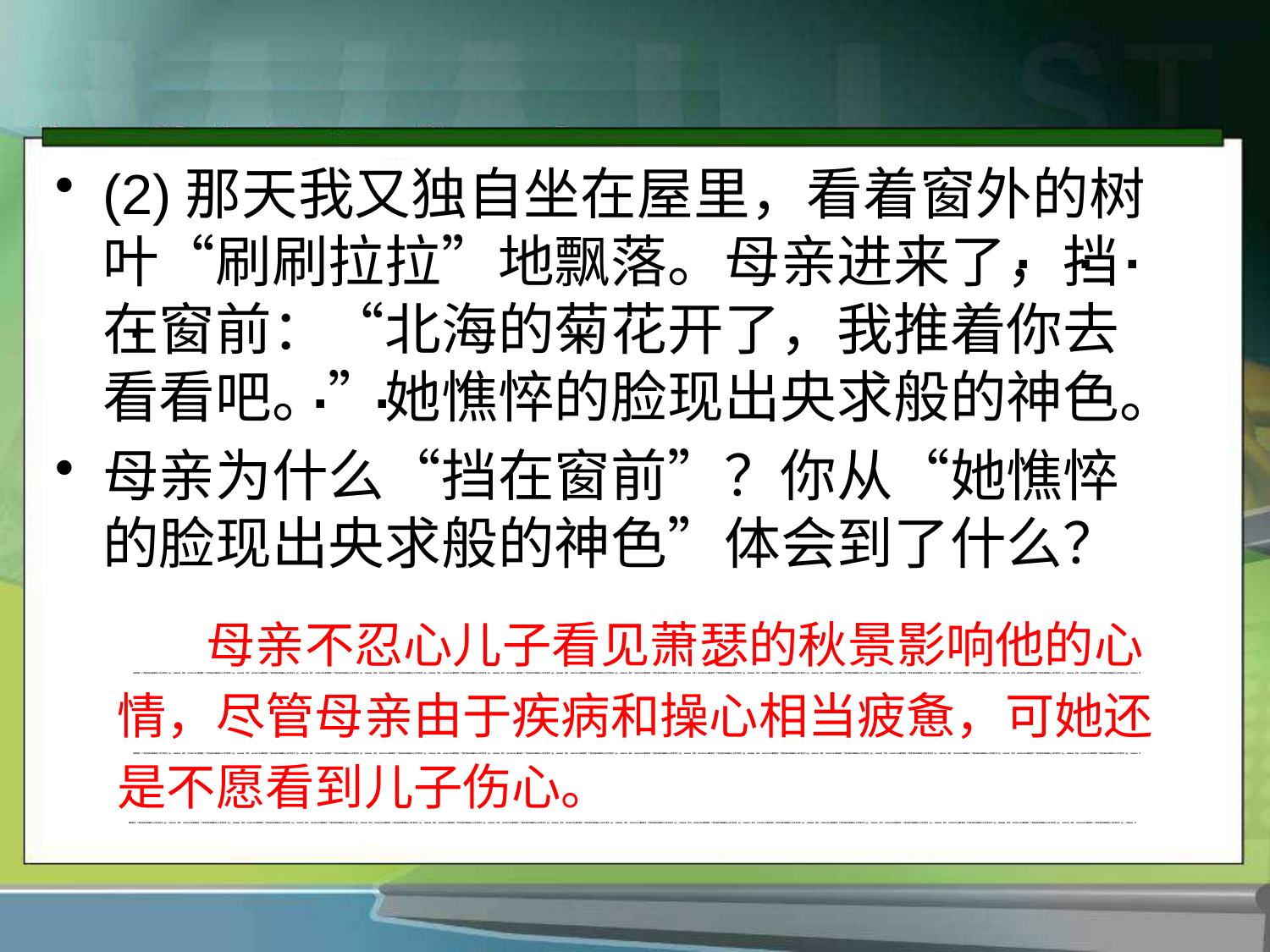

(2)那天我又独自坐在屋里，看着窗外的树叶“刷刷拉拉”地飘落。母亲进来了，挡在窗前：“北海的菊花开了，我推着你去看看吧。”她憔悴的脸现出央求般的神色。
母亲为什么“挡在窗前”？你从“她憔悴的脸现出央求般的神色”体会到了什么？
.   .  .
.
.   .
       母亲不忍心儿子看见萧瑟的秋景影响他的心情，尽管母亲由于疾病和操心相当疲惫，可她还是不愿看到儿子伤心。
课件制作：广西北流市平政镇中心小学 李巨华 QQ：52989548   手机：13978517744课件制作：广西北流市平政镇中心小学 李巨华 QQ：52989548   手机：13978517744课件制作：广西北流市平政镇中心小学 李巨华 QQ：52989548   手机：13978517744课件制作：广西北流市平政镇中心小学 李巨华 QQ：52989548   手机：13978517744课件制作：广西北流市平政镇中心小学 李巨华 QQ：52989548   手机：13978517744课件制作：广西北流市平政镇中心小学 李巨华 QQ：52989548   手机：13978517744课件制作：广西北流市平政镇中心小学 李巨华 QQ：52989548   手机：13978517744课件制作：广西北流市平政镇中心小学 李巨华 QQ：52989548   手机：13978517744课件制作：广西北流市平政镇中心小学 李巨华 QQ：52989548   手机：13978517744课件制作：广西北流市平政镇中心小学 李巨华 QQ：52989548   手机：13978517744课件制作：广西北流市平政镇中心小学 李巨华 QQ：52989548   手机：13978517744课件制作：广西北流市平政镇中心小学 李巨华 QQ：52989548   手机：13978517744课件制作：广西北流市平政镇中心小学 李巨华 QQ：52989548   手机：13978517744课件制作：广西北流市平政镇中心小学 李巨华 QQ：52989548   手机：13978517744课件制作：广西北流市平政镇中心小学 李巨华 QQ：52989548   手机：13978517744课件制作：广西北流市平政镇中心小学 李巨华 QQ：52989548   手
课件制作：广西北流市平政镇中心小学 李巨华 QQ：52989548   手机：13978517744课件制作：广西北流市平政镇中心小学 李巨华 QQ：52989548   手机：13978517744课件制作：广西北流市平政镇中心小学 李巨华 QQ：52989548   手机：13978517744课件制作：广西北流市平政镇中心小学 李巨华 QQ：52989548   手机：13978517744课件制作：广西北流市平政镇中心小学 李巨华 QQ：52989548   手机：13978517744课件制作：广西北流市平政镇中心小学 李巨华 QQ：52989548   手机：13978517744课件制作：广西北流市平政镇中心小学 李巨华 QQ：52989548   手机：13978517744课件制作：广西北流市平政镇中心小学 李巨华 QQ：52989548   手机：13978517744课件制作：广西北流市平政镇中心小学 李巨华 QQ：52989548   手机：13978517744课件制作：广西北流市平政镇中心小学 李巨华 QQ：52989548   手机：13978517744课件制作：广西北流市平政镇中心小学 李巨华 QQ：52989548   手机：13978517744课件制作：广西北流市平政镇中心小学 李巨华 QQ：52989548   手机：13978517744课件制作：广西北流市平政镇中心小学 李巨华 QQ：52989548   手机：13978517744课件制作：广西北流市平政镇中心小学 李巨华 QQ：52989548   手机：13978517744课件制作：广西北流市平政镇中心小学 李巨华 QQ：52989548   手机：13978517744课件制作：广西北流市平政镇中心小学 李巨华 QQ：52989548   手
课件制作：广西北流市平政镇中心小学 李巨华 QQ：52989548   手机：13978517744课件制作：广西北流市平政镇中心小学 李巨华 QQ：52989548   手机：13978517744课件制作：广西北流市平政镇中心小学 李巨华 QQ：52989548   手机：13978517744课件制作：广西北流市平政镇中心小学 李巨华 QQ：52989548   手机：13978517744课件制作：广西北流市平政镇中心小学 李巨华 QQ：52989548   手机：13978517744课件制作：广西北流市平政镇中心小学 李巨华 QQ：52989548   手机：13978517744课件制作：广西北流市平政镇中心小学 李巨华 QQ：52989548   手机：13978517744课件制作：广西北流市平政镇中心小学 李巨华 QQ：52989548   手机：13978517744课件制作：广西北流市平政镇中心小学 李巨华 QQ：52989548   手机：13978517744课件制作：广西北流市平政镇中心小学 李巨华 QQ：52989548   手机：13978517744课件制作：广西北流市平政镇中心小学 李巨华 QQ：52989548   手机：13978517744课件制作：广西北流市平政镇中心小学 李巨华 QQ：52989548   手机：13978517744课件制作：广西北流市平政镇中心小学 李巨华 QQ：52989548   手机：13978517744课件制作：广西北流市平政镇中心小学 李巨华 QQ：52989548   手机：13978517744课件制作：广西北流市平政镇中心小学 李巨华 QQ：52989548   手机：13978517744课件制作：广西北流市平政镇中心小学 李巨华 QQ：52989548   手